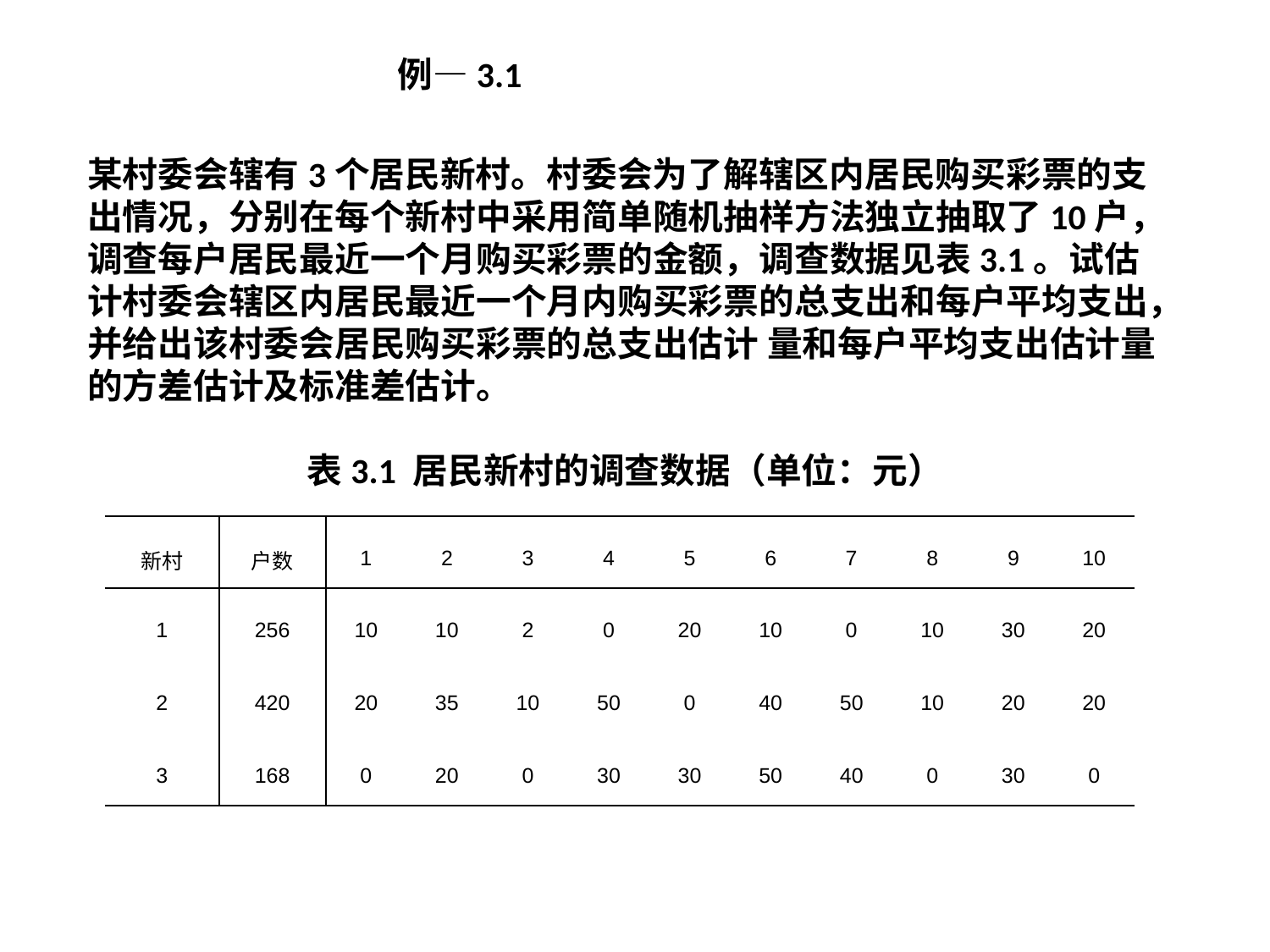

例—3.1
某村委会辖有3个居民新村。村委会为了解辖区内居民购买彩票的支出情况，分别在每个新村中采用简单随机抽样方法独立抽取了10户，调查每户居民最近一个月购买彩票的金额，调查数据见表3.1。试估计村委会辖区内居民最近一个月内购买彩票的总支出和每户平均支出，并给出该村委会居民购买彩票的总支出估计 量和每户平均支出估计量的方差估计及标准差估计。

表3.1 居民新村的调查数据（单位：元）

| 新村 | 户数 | 1 | 2 | 3 | 4 | 5 | 6 | 7 | 8 | 9 | 10 |
| --- | --- | --- | --- | --- | --- | --- | --- | --- | --- | --- | --- |
| 1 | 256 | 10 | 10 | 2 | 0 | 20 | 10 | 0 | 10 | 30 | 20 |
| 2 | 420 | 20 | 35 | 10 | 50 | 0 | 40 | 50 | 10 | 20 | 20 |
| 3 | 168 | 0 | 20 | 0 | 30 | 30 | 50 | 40 | 0 | 30 | 0 |